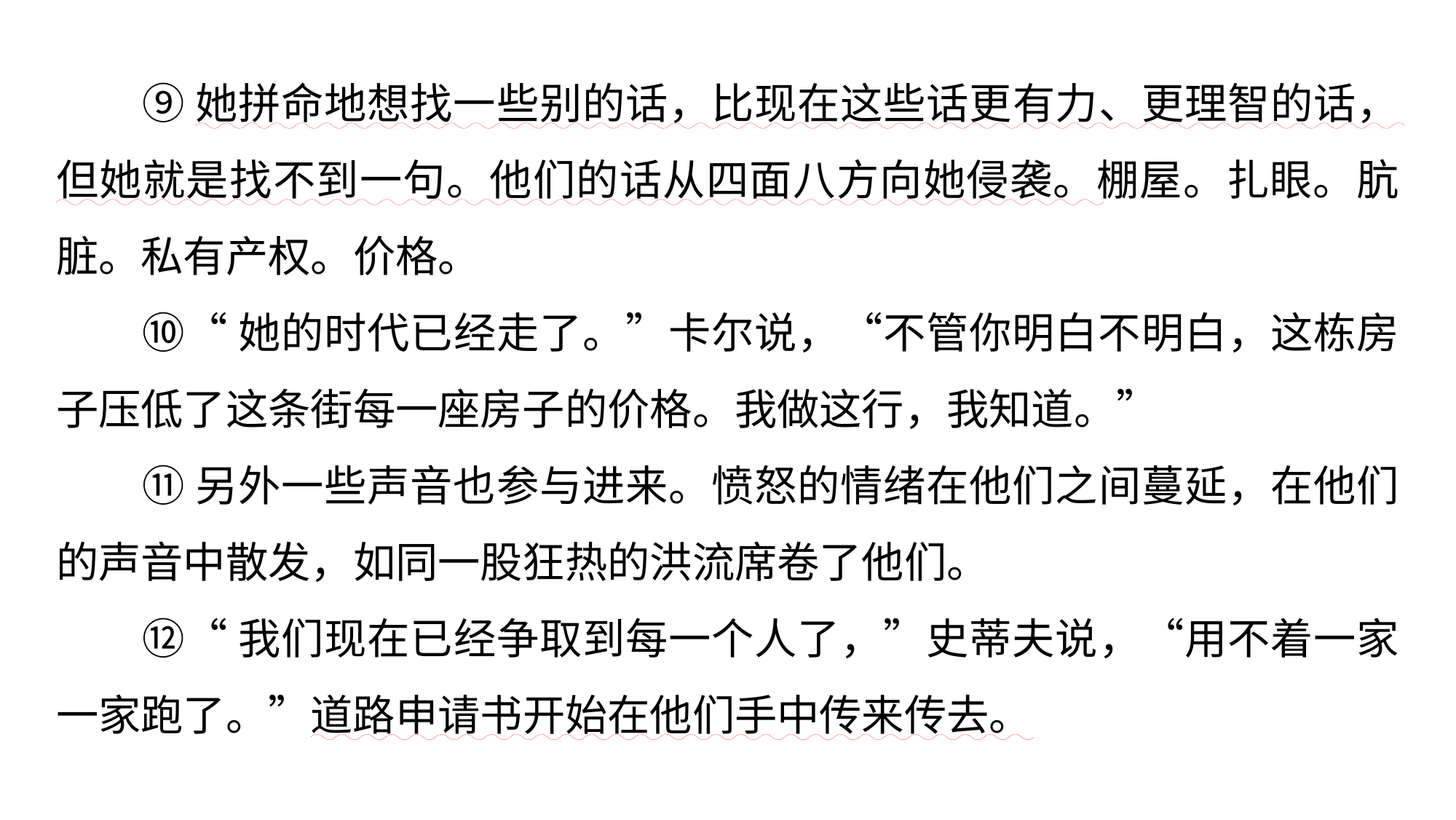

⑨她拼命地想找一些别的话，比现在这些话更有力、更理智的话，但她就是找不到一句。他们的话从四面八方向她侵袭。棚屋。扎眼。肮脏。私有产权。价格。
⑩“她的时代已经走了。”卡尔说，“不管你明白不明白，这栋房子压低了这条街每一座房子的价格。我做这行，我知道。”
⑪另外一些声音也参与进来。愤怒的情绪在他们之间蔓延，在他们的声音中散发，如同一股狂热的洪流席卷了他们。
⑫“我们现在已经争取到每一个人了，”史蒂夫说，“用不着一家一家跑了。”道路申请书开始在他们手中传来传去。